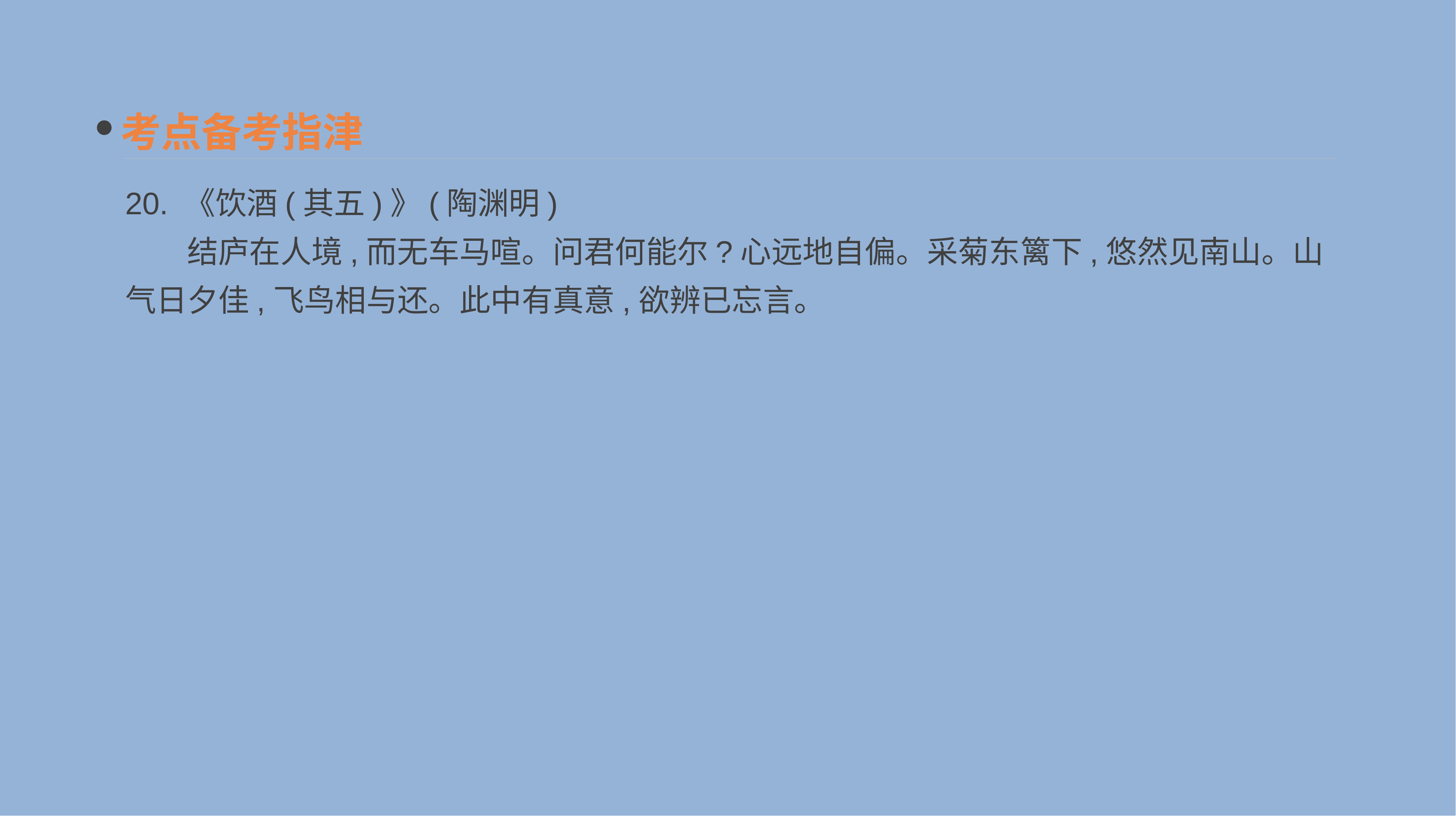

考点备考指津

20. 《饮酒(其五)》(陶渊明)
　　结庐在人境,而无车马喧。问君何能尔?心远地自偏。采菊东篱下,悠然见南山。山气日夕佳,飞鸟相与还。此中有真意,欲辨已忘言。